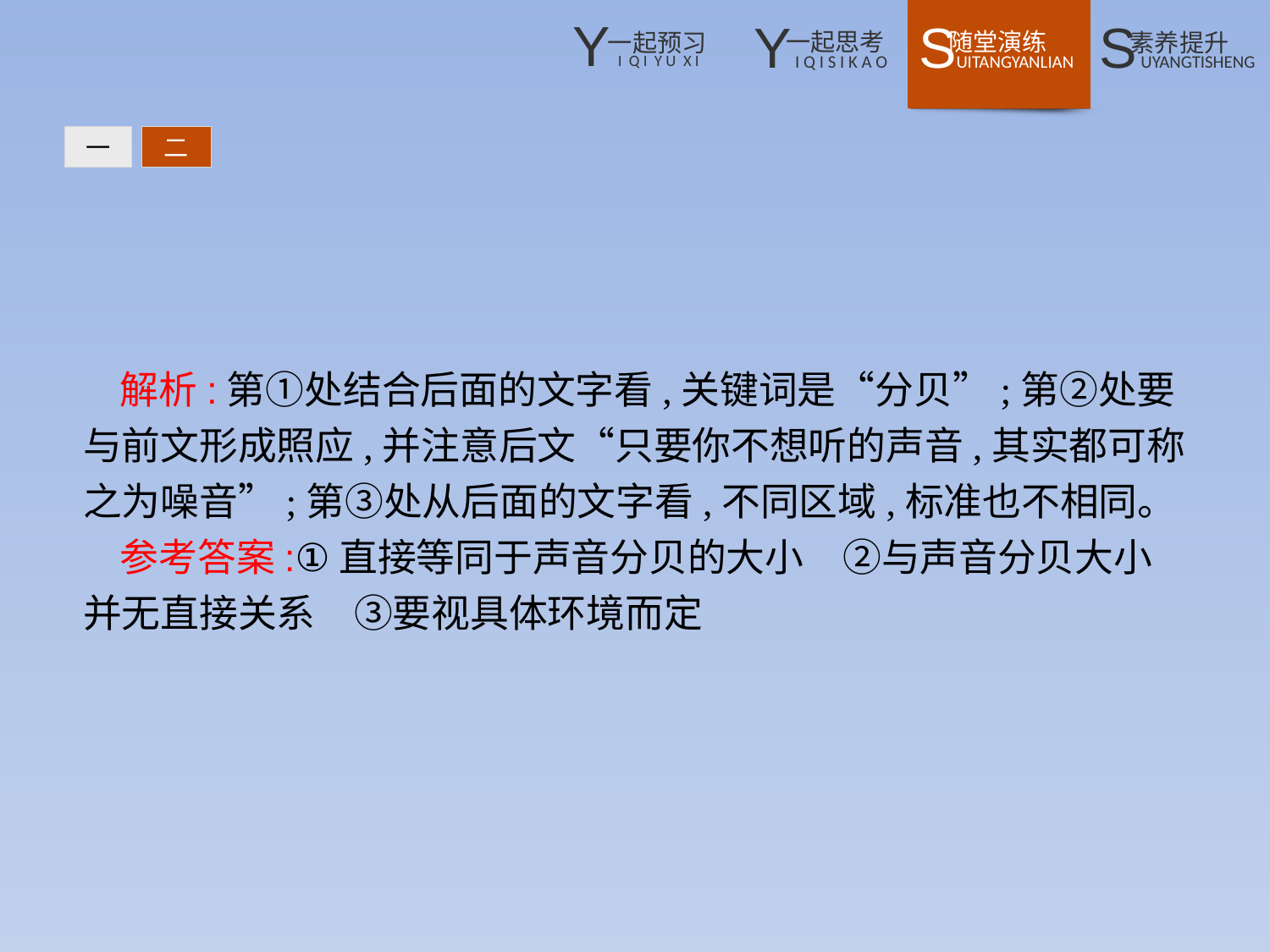

一
二
解析:第①处结合后面的文字看,关键词是“分贝”;第②处要与前文形成照应,并注意后文“只要你不想听的声音,其实都可称之为噪音”;第③处从后面的文字看,不同区域,标准也不相同。
参考答案:①直接等同于声音分贝的大小　②与声音分贝大小并无直接关系　③要视具体环境而定